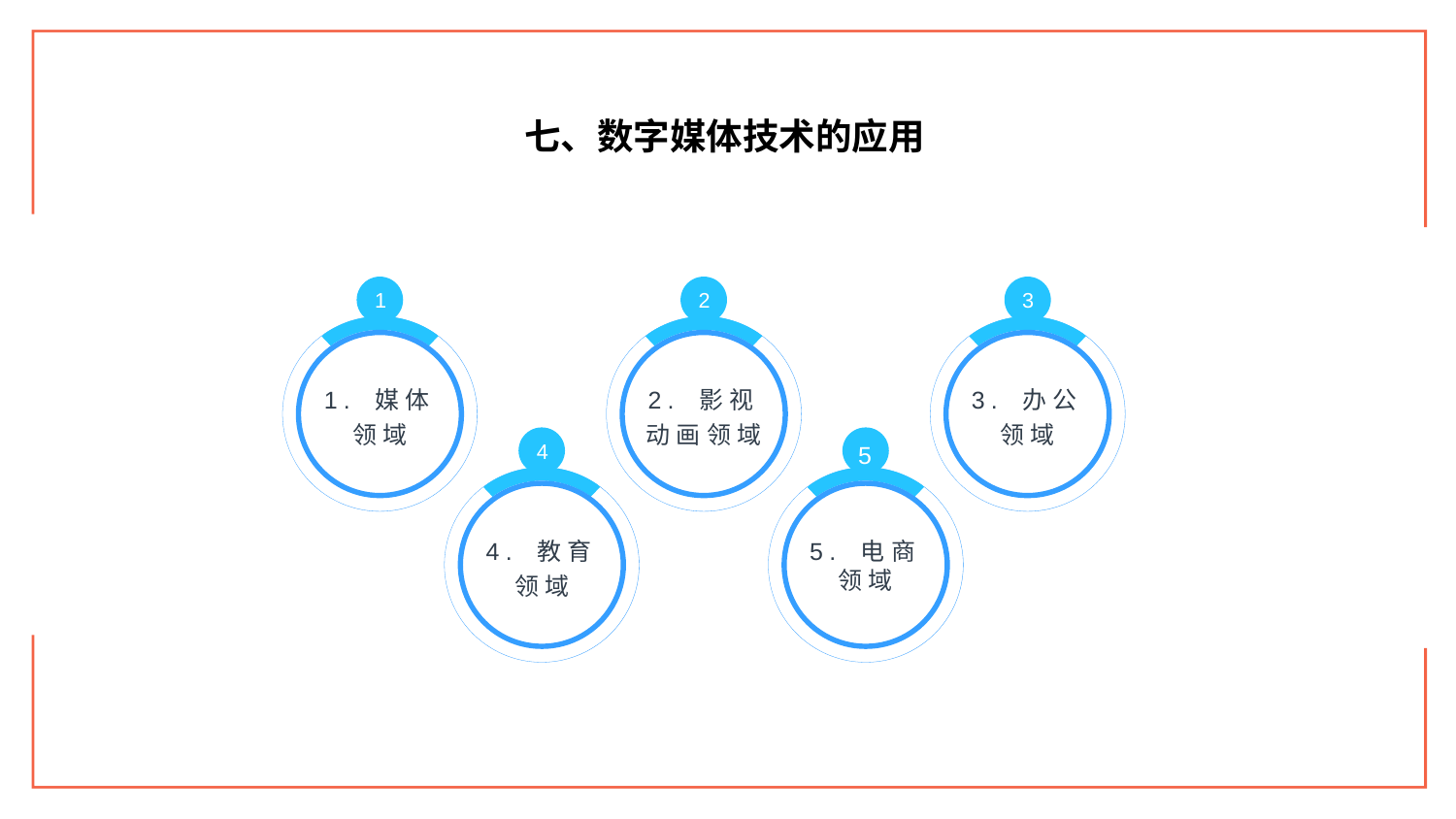

七、数字媒体技术的应用

1

1. 媒体领域

2

2. 影视动画领域

3

3. 办公领域

4

4. 教育领域

5

5. 电商领域